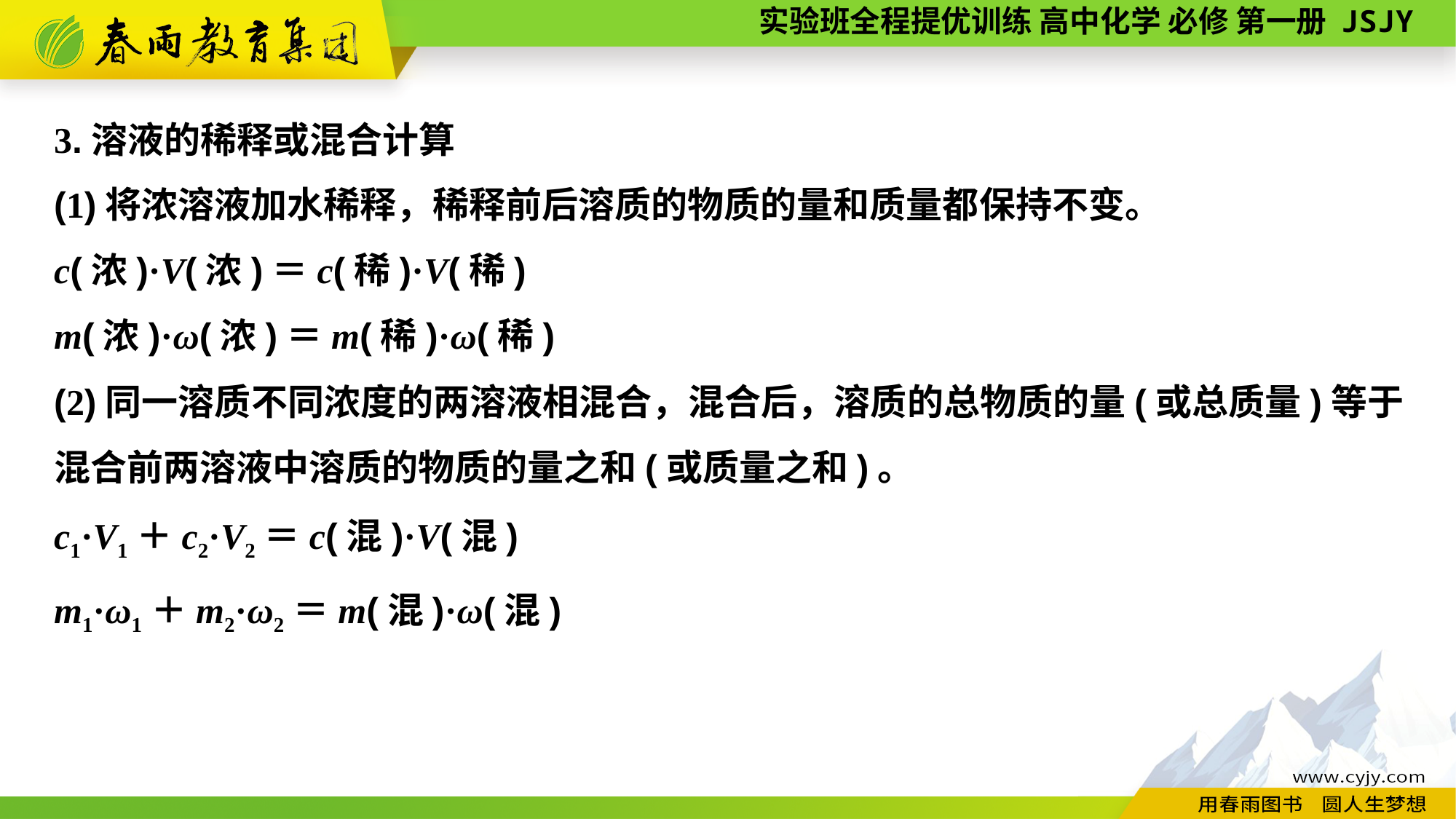

3.溶液的稀释或混合计算
(1)将浓溶液加水稀释，稀释前后溶质的物质的量和质量都保持不变。
c(浓)·V(浓)＝c(稀)·V(稀)
m(浓)·ω(浓)＝m(稀)·ω(稀)
(2)同一溶质不同浓度的两溶液相混合，混合后，溶质的总物质的量(或总质量)等于混合前两溶液中溶质的物质的量之和(或质量之和)。
c1·V1＋c2·V2＝c(混)·V(混)
m1·ω1＋m2·ω2＝m(混)·ω(混)